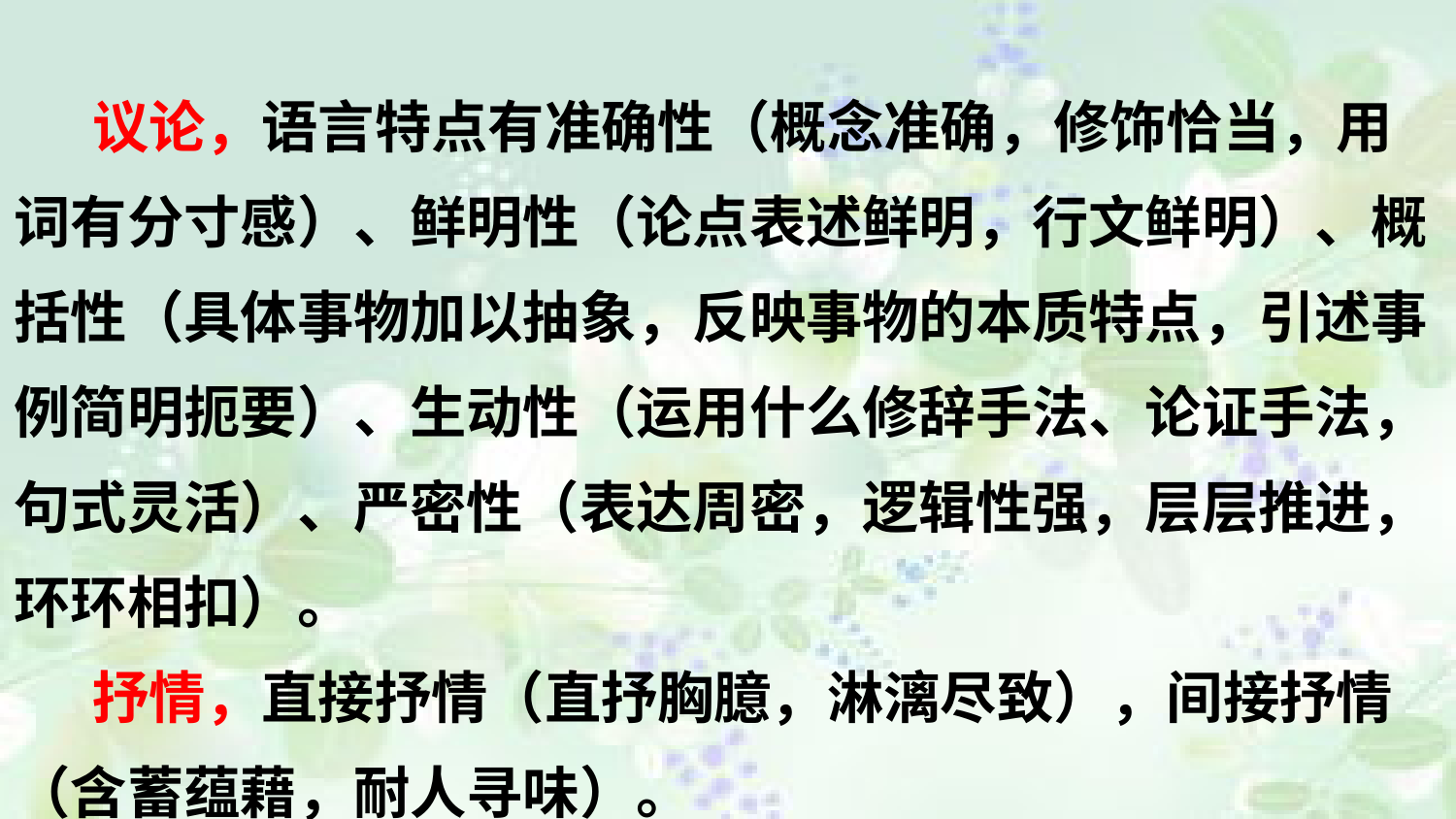

议论，语言特点有准确性（概念准确，修饰恰当，用词有分寸感）、鲜明性（论点表述鲜明，行文鲜明）、概括性（具体事物加以抽象，反映事物的本质特点，引述事例简明扼要）、生动性（运用什么修辞手法、论证手法，句式灵活）、严密性（表达周密，逻辑性强，层层推进，环环相扣）。
     抒情，直接抒情（直抒胸臆，淋漓尽致），间接抒情（含蓄蕴藉，耐人寻味）。